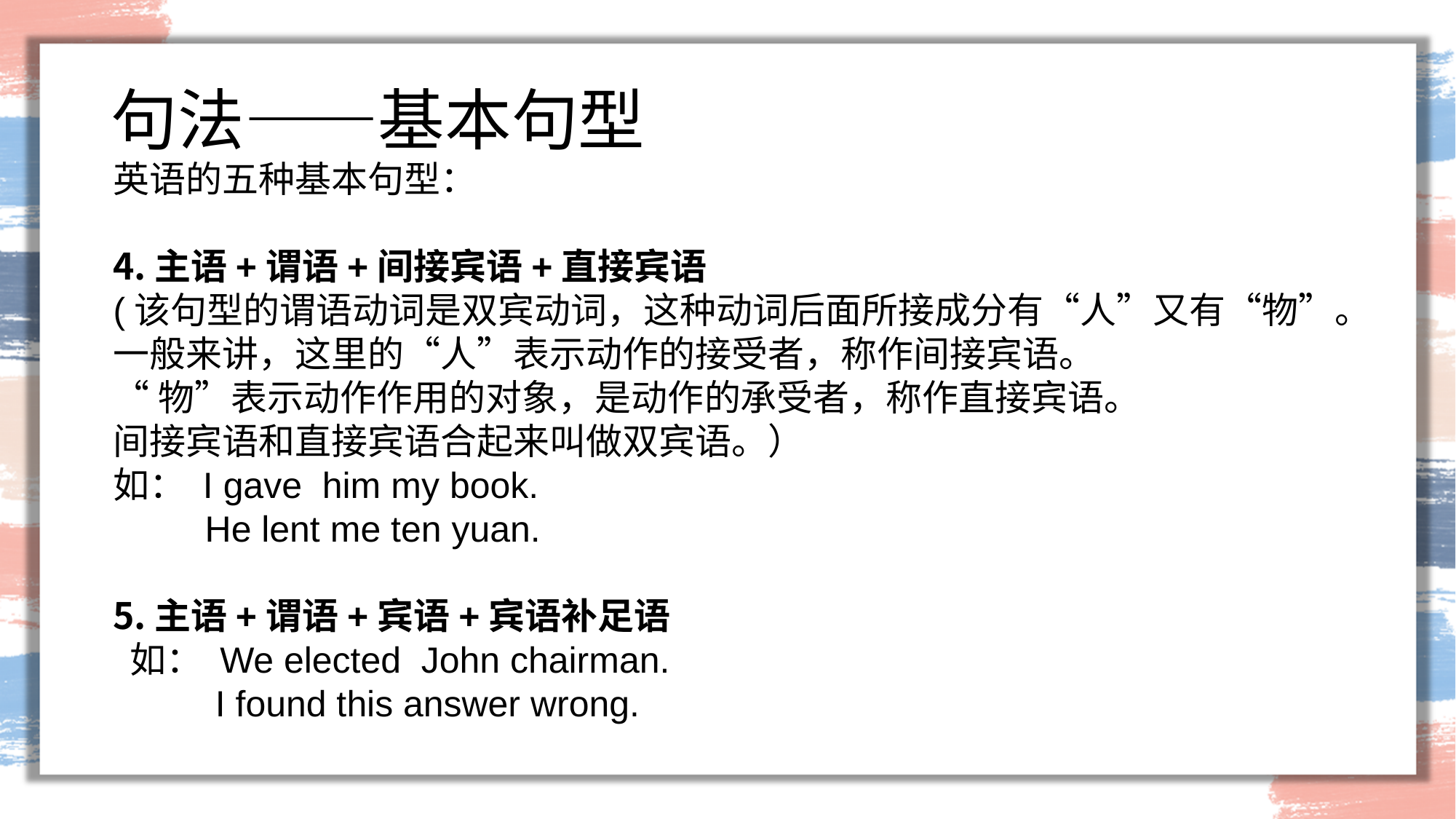

# 句法——基本句型
英语的五种基本句型：

主语+谓语+间接宾语+直接宾语
(该句型的谓语动词是双宾动词，这种动词后面所接成分有“人”又有“物”。
一般来讲，这里的“人”表示动作的接受者，称作间接宾语。
“物”表示动作作用的对象，是动作的承受者，称作直接宾语。
间接宾语和直接宾语合起来叫做双宾语。）
如： I gave  him my book.
         He lent me ten yuan.

主语+谓语+宾语+宾语补足语
 如： We elected  John chairman.
          I found this answer wrong.